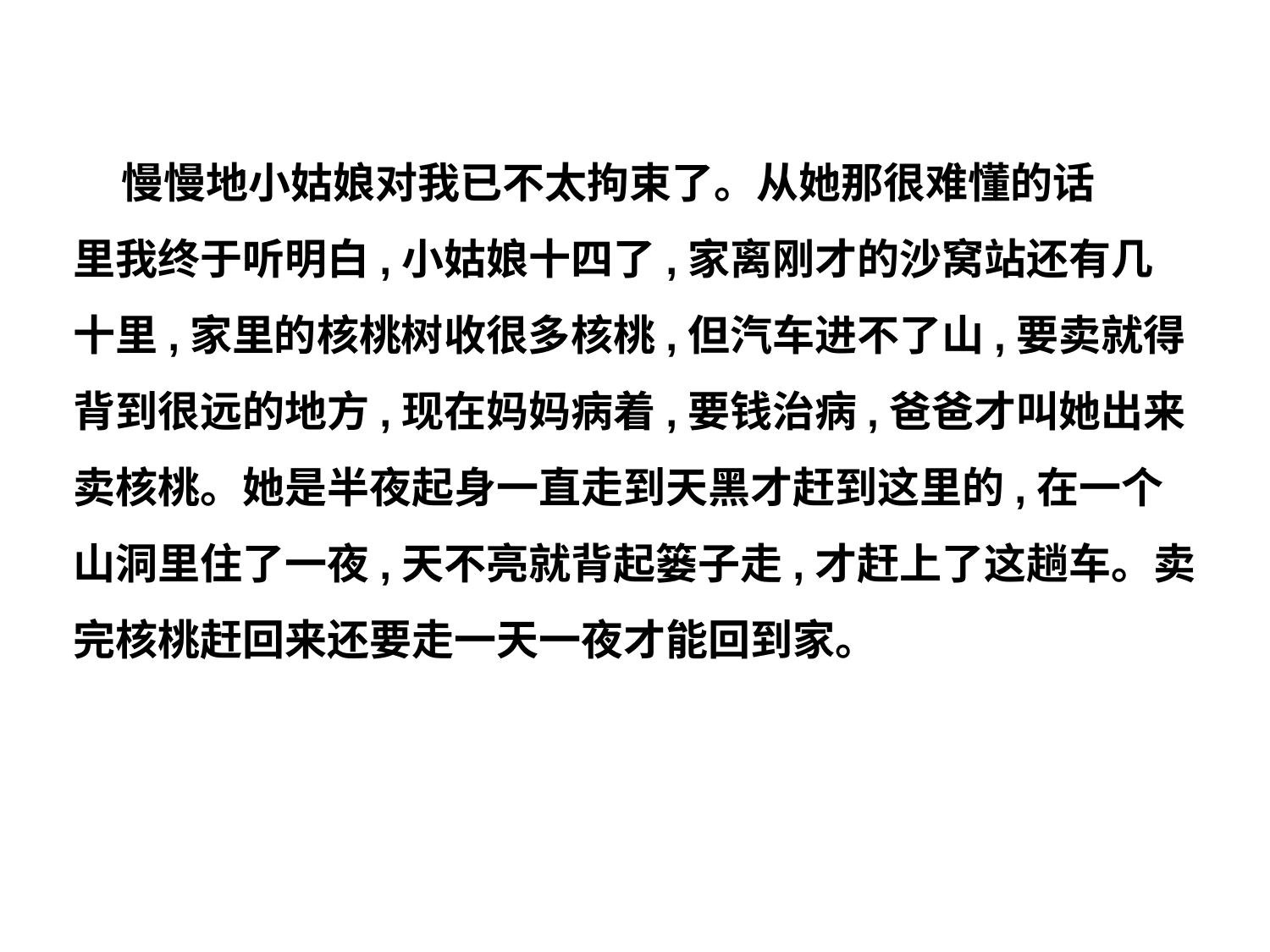

慢慢地小姑娘对我已不太拘束了。从她那很难懂的话
里我终于听明白,小姑娘十四了,家离刚才的沙窝站还有几
十里,家里的核桃树收很多核桃,但汽车进不了山,要卖就得
背到很远的地方,现在妈妈病着,要钱治病,爸爸才叫她出来
卖核桃。她是半夜起身一直走到天黑才赶到这里的,在一个
山洞里住了一夜,天不亮就背起篓子走,才赶上了这趟车。卖
完核桃赶回来还要走一天一夜才能回到家。